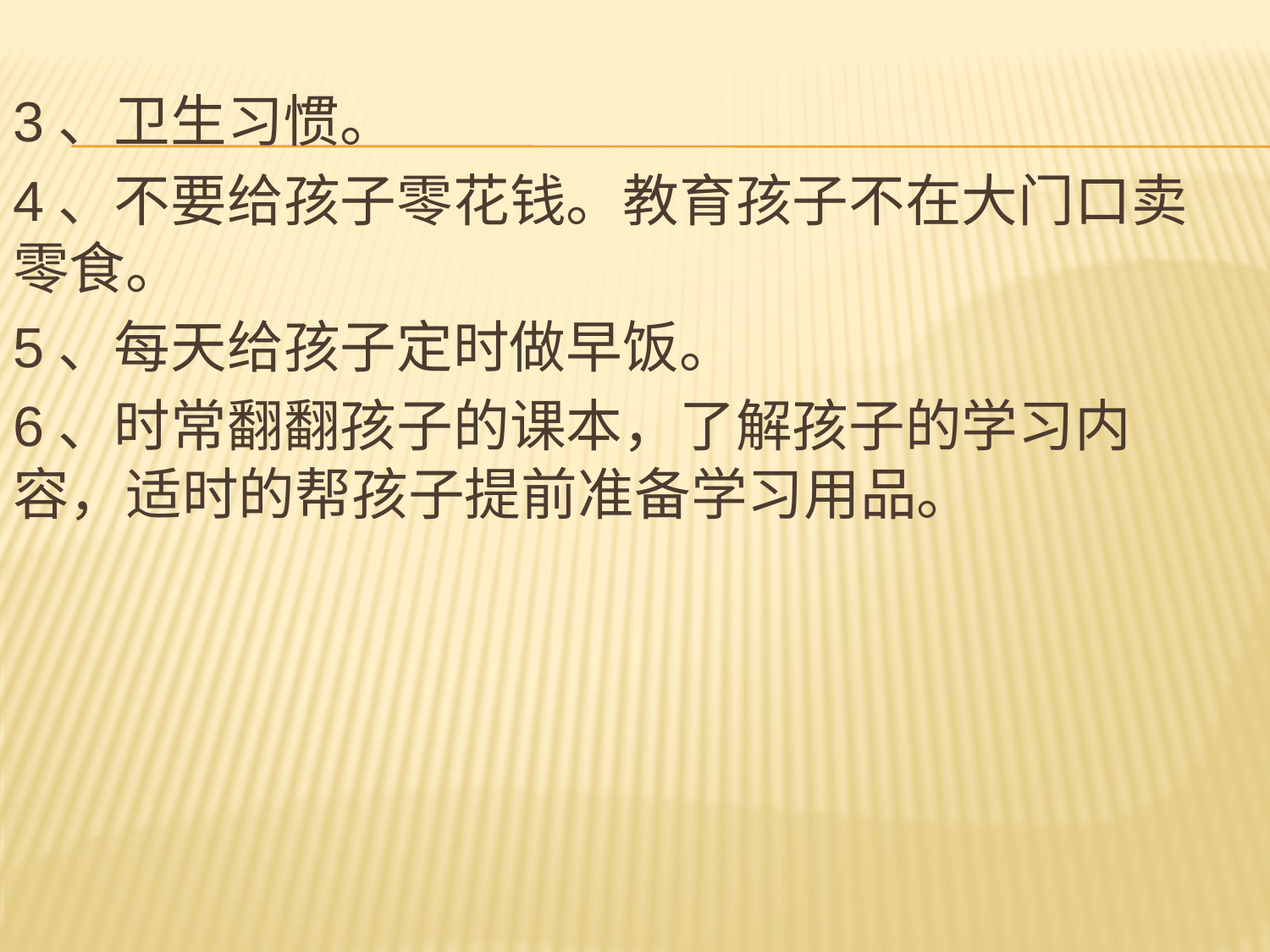

3、卫生习惯。
4、不要给孩子零花钱。教育孩子不在大门口卖零食。
5、每天给孩子定时做早饭。
6、时常翻翻孩子的课本，了解孩子的学习内容，适时的帮孩子提前准备学习用品。